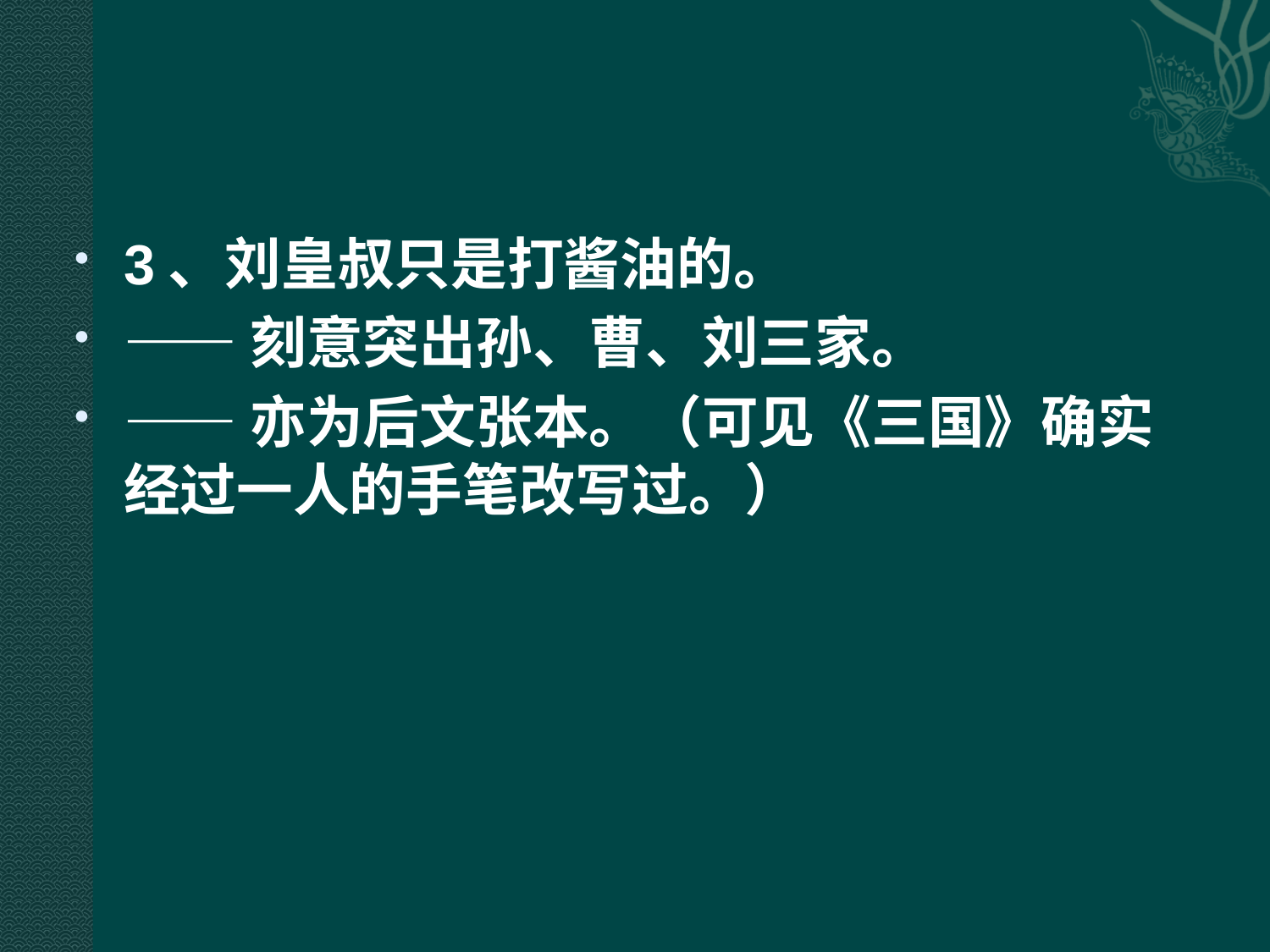

#
3、刘皇叔只是打酱油的。
——刻意突出孙、曹、刘三家。
——亦为后文张本。（可见《三国》确实经过一人的手笔改写过。）